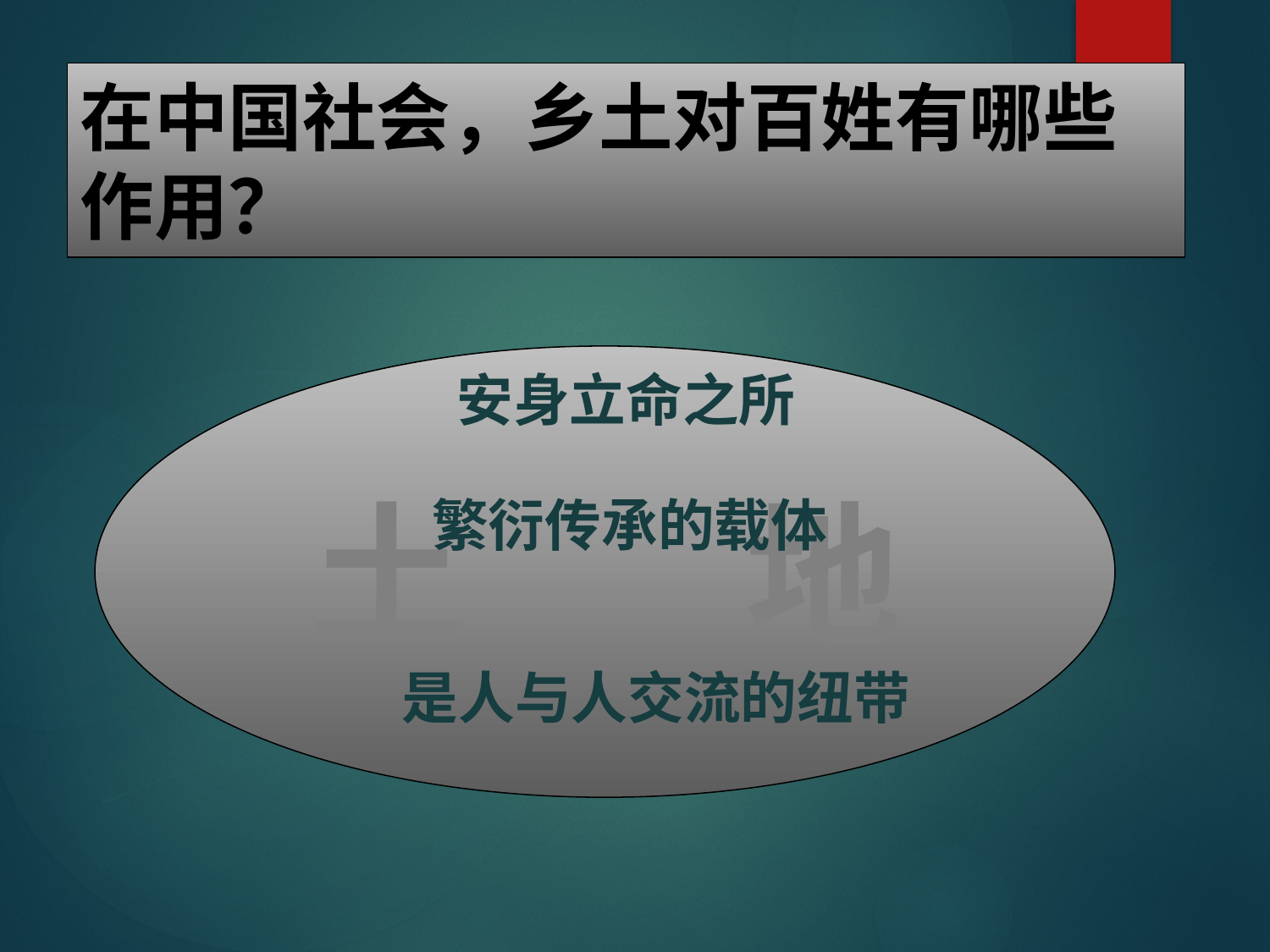

# 在中国社会，乡土对百姓有哪些作用？
土        地
安身立命之所
繁衍传承的载体
是人与人交流的纽带